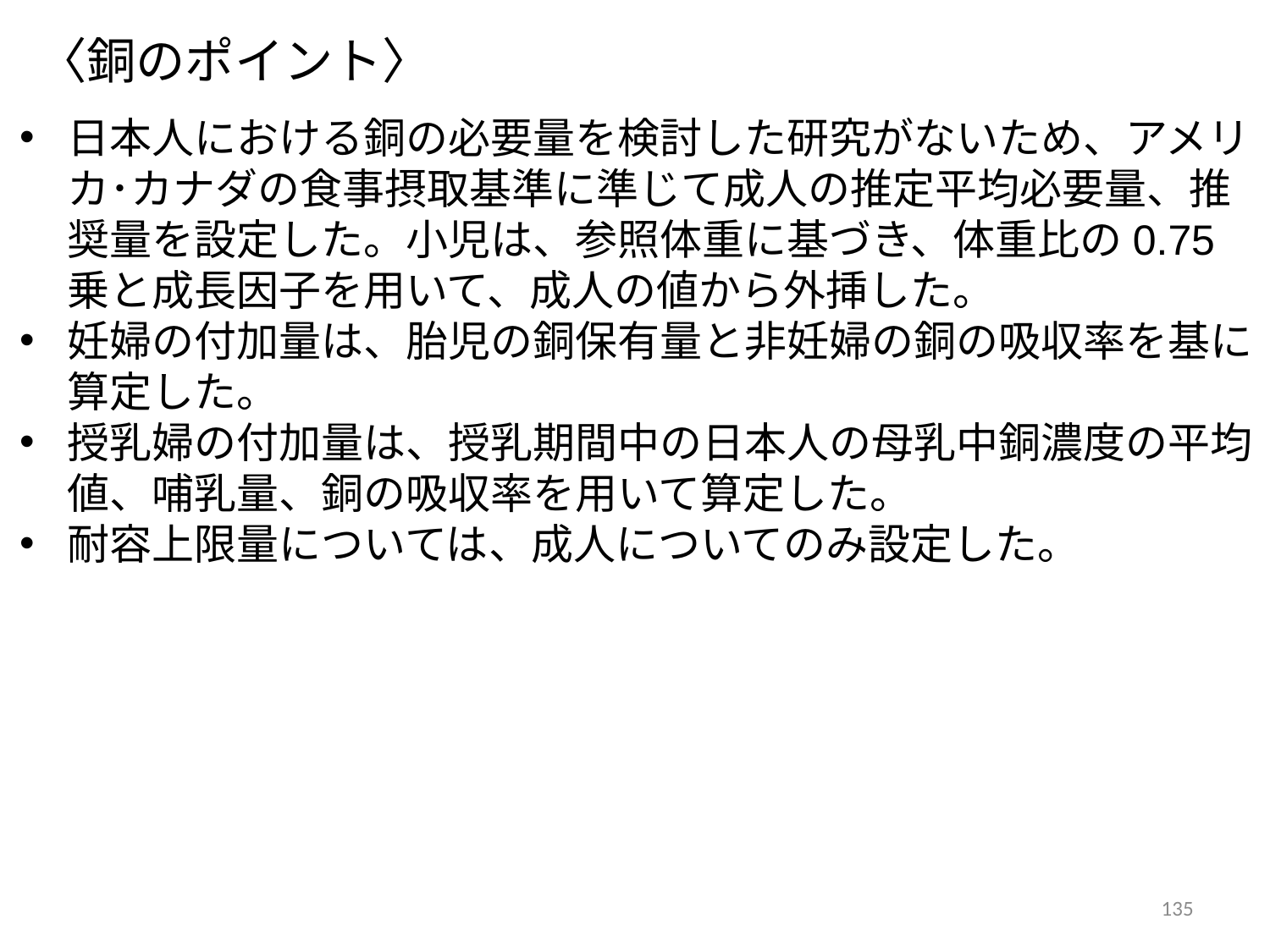

〈銅のポイント〉

日本人における銅の必要量を検討した研究がないため、アメリカ･カナダの食事摂取基準に準じて成人の推定平均必要量、推奨量を設定した。小児は、参照体重に基づき、体重比の0.75乗と成長因子を用いて、成人の値から外挿した。
妊婦の付加量は、胎児の銅保有量と非妊婦の銅の吸収率を基に算定した。
授乳婦の付加量は、授乳期間中の日本人の母乳中銅濃度の平均値、哺乳量、銅の吸収率を用いて算定した。
耐容上限量については、成人についてのみ設定した。
135